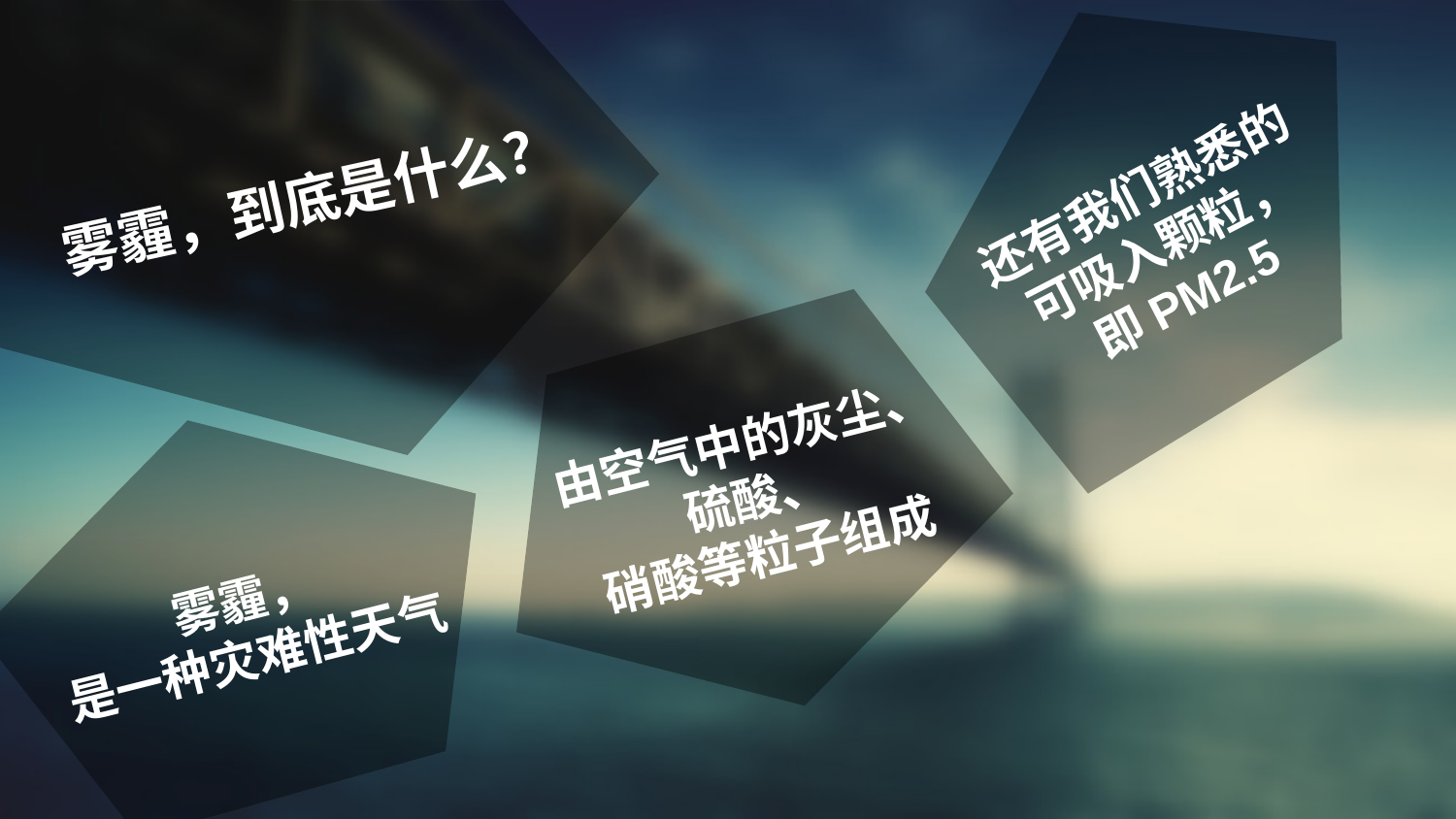

还有我们熟悉的
可吸入颗粒，
即PM2.5
雾霾，到底是什么？

由空气中的灰尘、
硫酸、
硝酸等粒子组成

雾霾，
是一种灾难性天气